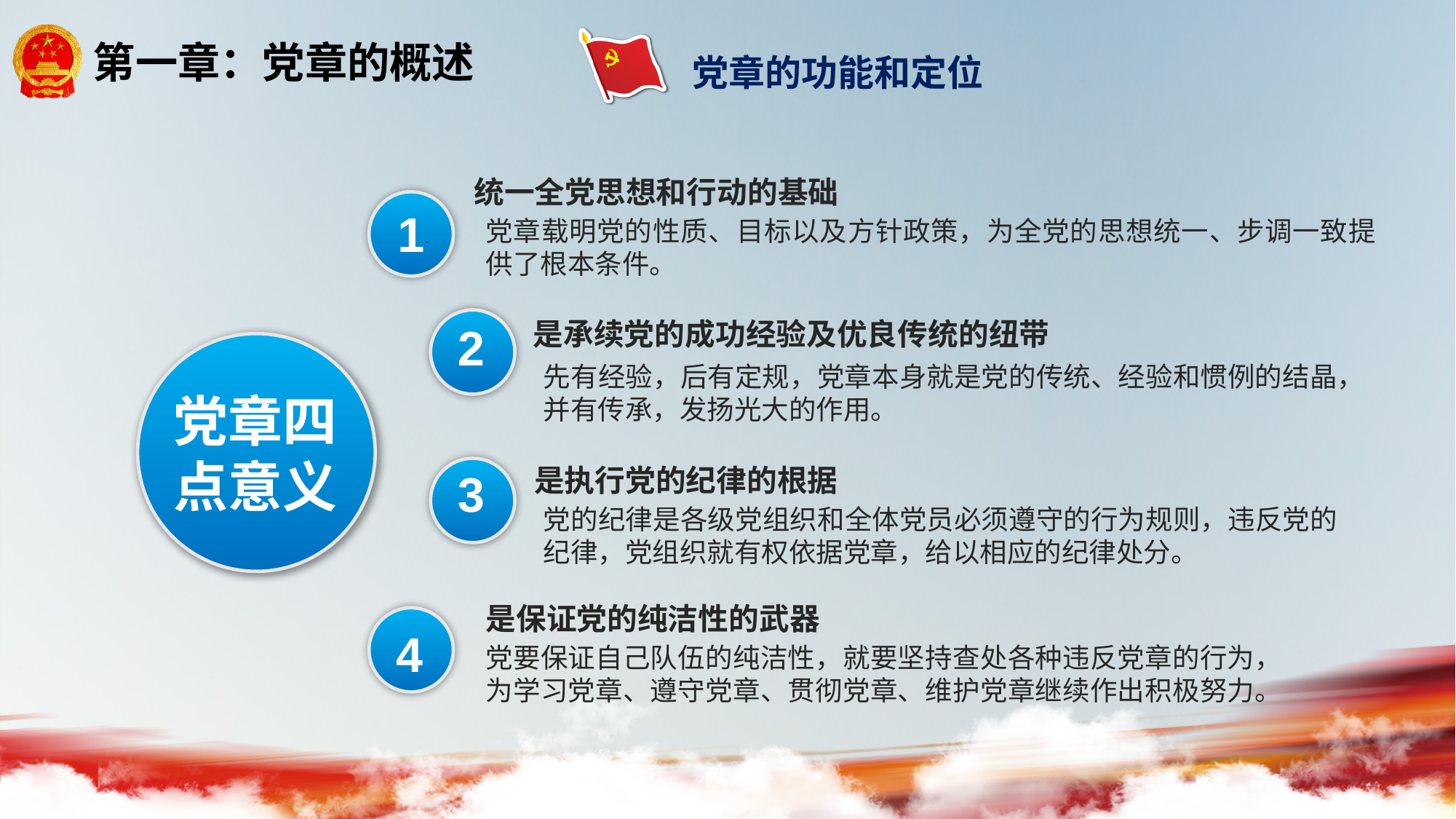

党章的功能和定位
统一全党思想和行动的基础

1
党章载明党的性质、目标以及方针政策，为全党的思想统一、步调一致提供了根本条件。

是承续党的成功经验及优良传统的纽带

2
先有经验，后有定规，党章本身就是党的传统、经验和惯例的结晶，并有传承，发扬光大的作用。

党章四点意义
是执行党的纪律的根据

3
党的纪律是各级党组织和全体党员必须遵守的行为规则，违反党的纪律，党组织就有权依据党章，给以相应的纪律处分。
是保证党的纯洁性的武器

4
党要保证自己队伍的纯洁性，就要坚持查处各种违反党章的行为，为学习党章、遵守党章、贯彻党章、维护党章继续作出积极努力。